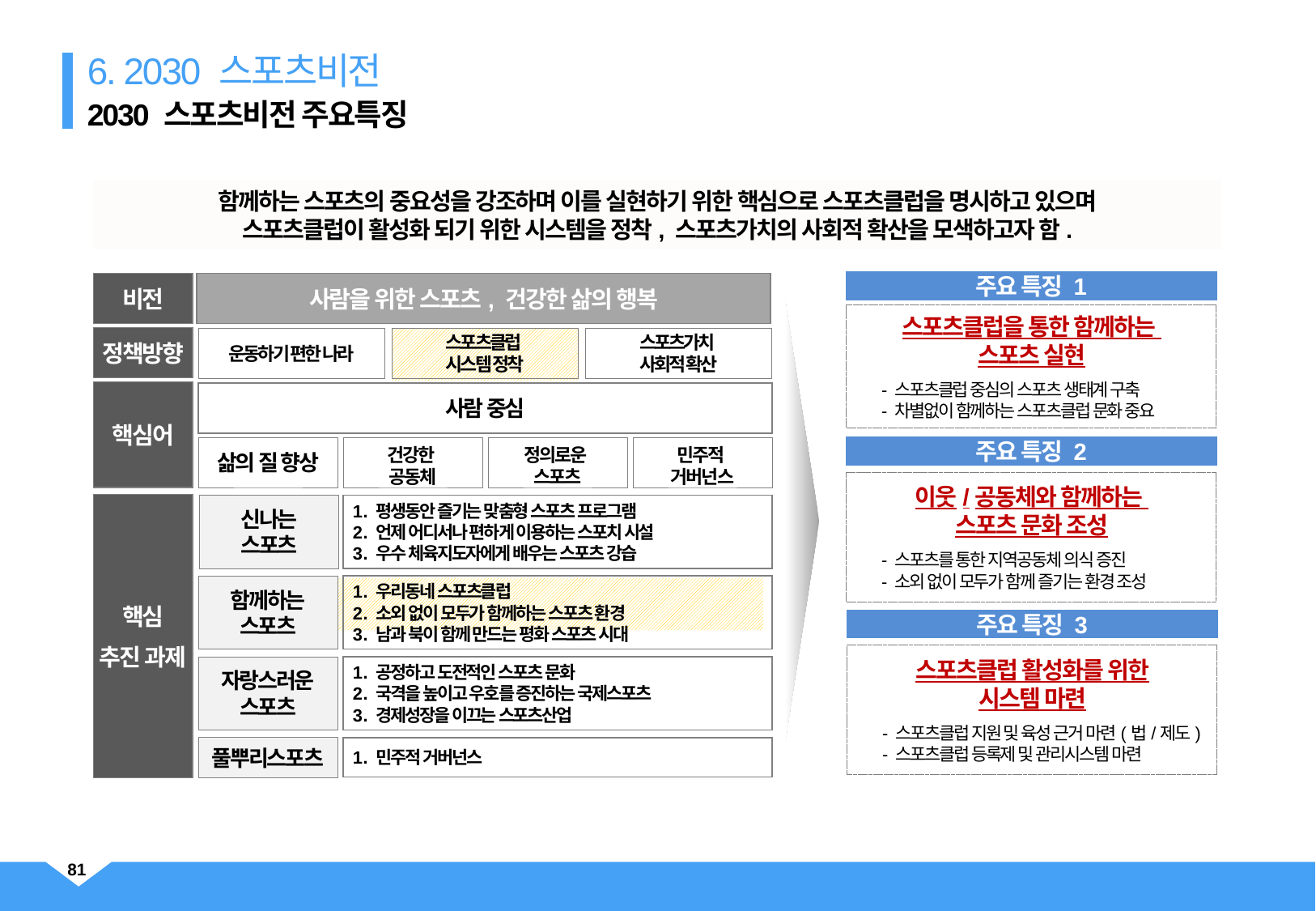

6. 2030 스포츠비전
2030 스포츠비전 주요특징
함께하는 스포츠의 중요성을 강조하며 이를 실현하기 위한 핵심으로 스포츠클럽을 명시하고 있으며
스포츠클럽이 활성화 되기 위한 시스템을 정착, 스포츠가치의 사회적 확산을 모색하고자 함.
주요 특징 1
스포츠클럽을 통한 함께하는
스포츠 실현
- 스포츠클럽 중심의 스포츠 생태계 구축
- 차별없이 함께하는 스포츠클럽 문화 중요
주요 특징 2
이웃/공동체와 함께하는
스포츠 문화 조성
- 스포츠를 통한 지역공동체 의식 증진
- 소외 없이 모두가 함께 즐기는 환경 조성
주요 특징 3
스포츠클럽 활성화를 위한
시스템 마련
- 스포츠클럽 지원 및 육성 근거 마련(법/제도)
- 스포츠클럽 등록제 및 관리시스템 마련
비전
사람을 위한 스포츠, 건강한 삶의 행복
정책방향
운동하기 편한 나라

스포츠클럽
시스템 정착
스포츠가치
사회적 확산
핵심어
사람 중심
삶의 질 향상
건강한
공동체
정의로운
스포츠
민주적
거버넌스
핵심
추진 과제
신나는
스포츠
평생동안 즐기는 맞춤형 스포츠 프로그램
언제 어디서나 편하게 이용하는 스포치 시설
우수 체육지도자에게 배우는 스포츠 강습

함께하는
스포츠
우리동네 스포츠클럽
소외 없이 모두가 함께하는 스포츠 환경
남과 북이 함께 만드는 평화 스포츠 시대

자랑스러운
스포츠
공정하고 도전적인 스포츠 문화
국격을 높이고 우호를 증진하는 국제스포츠
경제성장을 이끄는 스포츠산업
풀뿌리스포츠
민주적 거버넌스